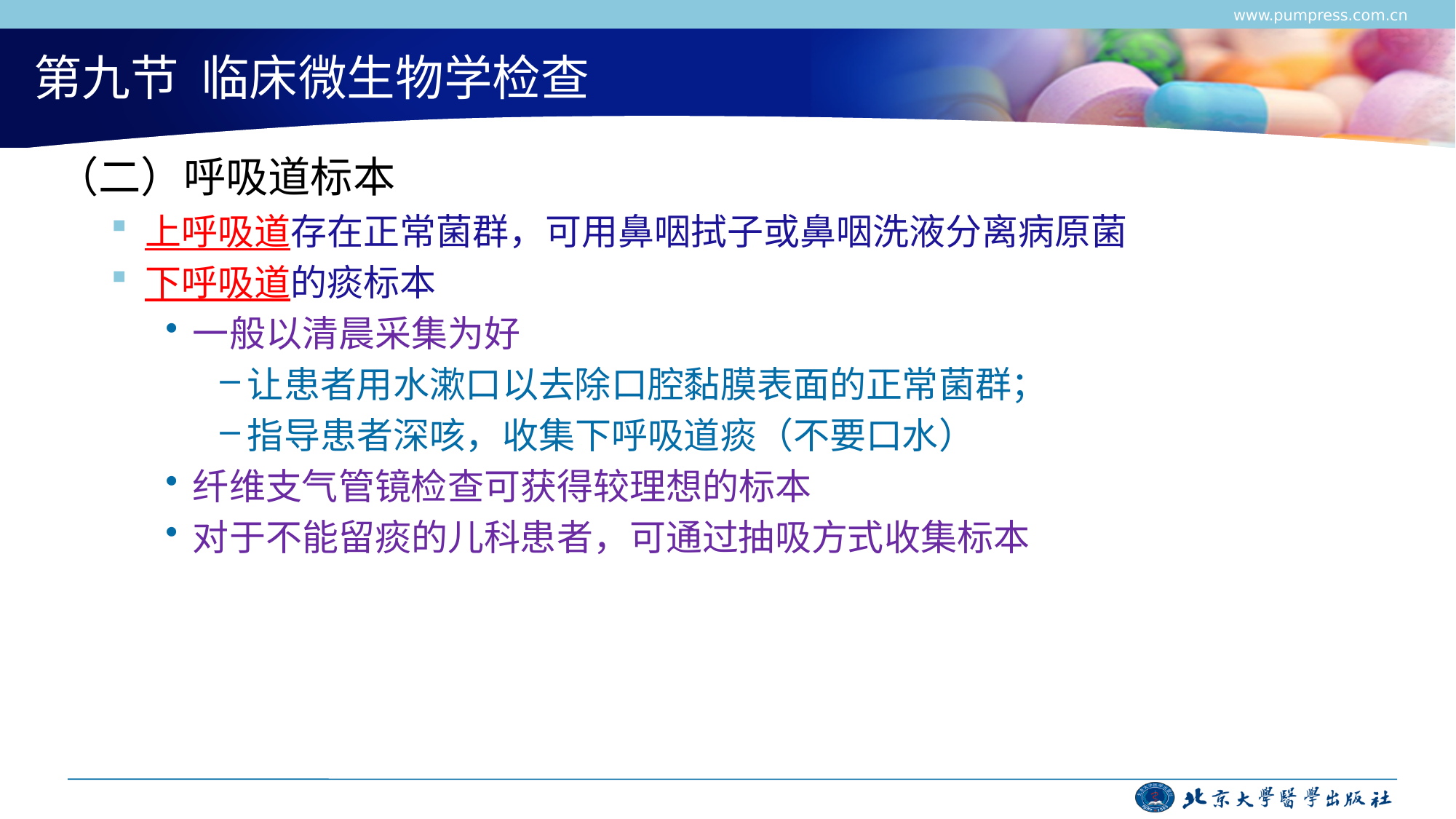

www.pumpress.com.cn
# 第九节  临床微生物学检查
（二）呼吸道标本
上呼吸道存在正常菌群，可用鼻咽拭子或鼻咽洗液分离病原菌
下呼吸道的痰标本
一般以清晨采集为好
让患者用水漱口以去除口腔黏膜表面的正常菌群；
指导患者深咳，收集下呼吸道痰（不要口水）
纤维支气管镜检查可获得较理想的标本
对于不能留痰的儿科患者，可通过抽吸方式收集标本